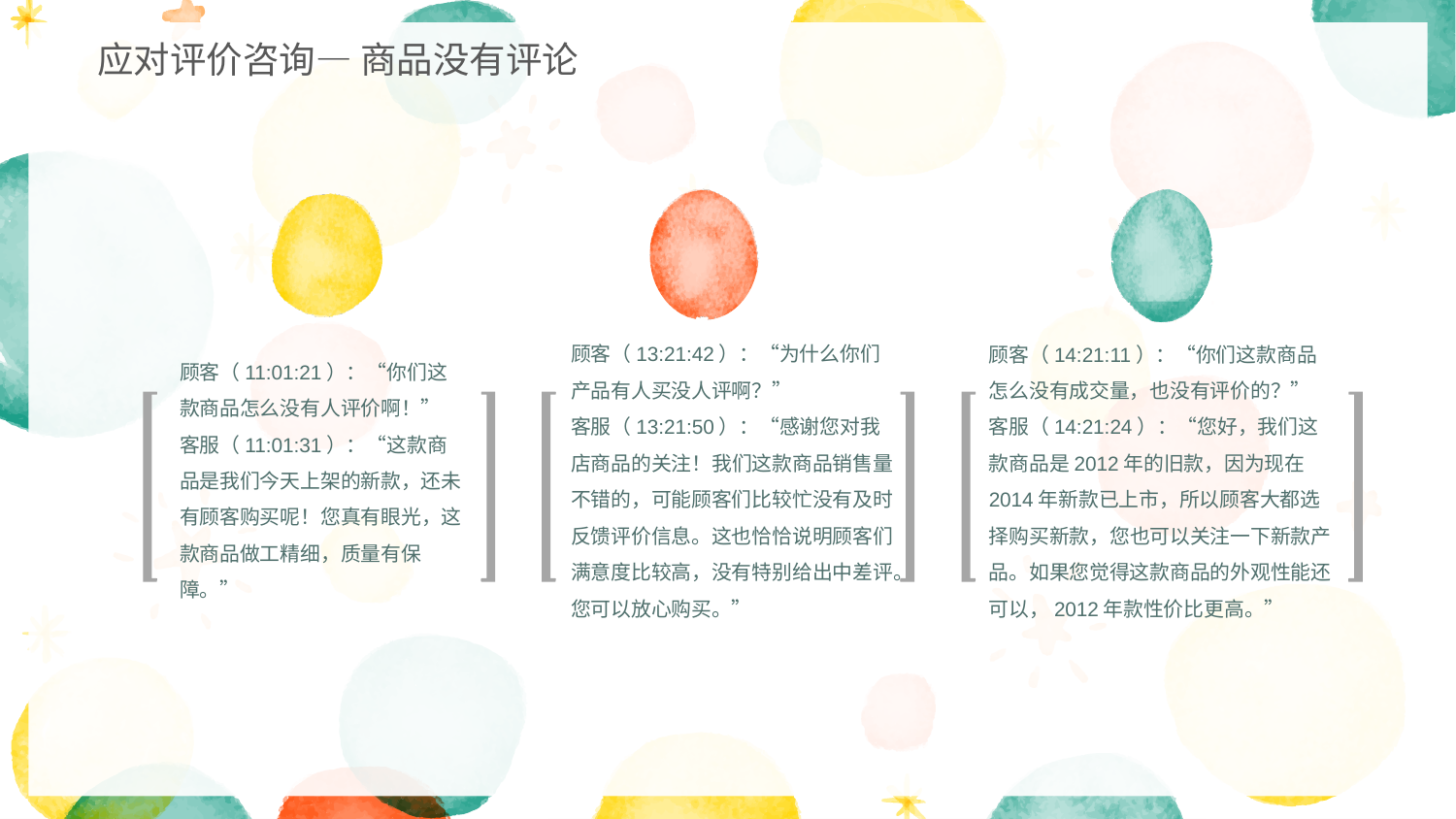

应对评价咨询— 商品没有评论

顾客（11:01:21）：“你们这款商品怎么没有人评价啊！”
客服（11:01:31）：“这款商品是我们今天上架的新款，还未有顾客购买呢！您真有眼光，这款商品做工精细，质量有保障。”

顾客（13:21:42）：“为什么你们产品有人买没人评啊？”
客服（13:21:50）：“感谢您对我店商品的关注！我们这款商品销售量不错的，可能顾客们比较忙没有及时反馈评价信息。这也恰恰说明顾客们满意度比较高，没有特别给出中差评。您可以放心购买。”

顾客（14:21:11）：“你们这款商品怎么没有成交量，也没有评价的？”
客服（14:21:24）：“您好，我们这款商品是2012年的旧款，因为现在2014年新款已上市，所以顾客大都选择购买新款，您也可以关注一下新款产品。如果您觉得这款商品的外观性能还可以，2012年款性价比更高。”